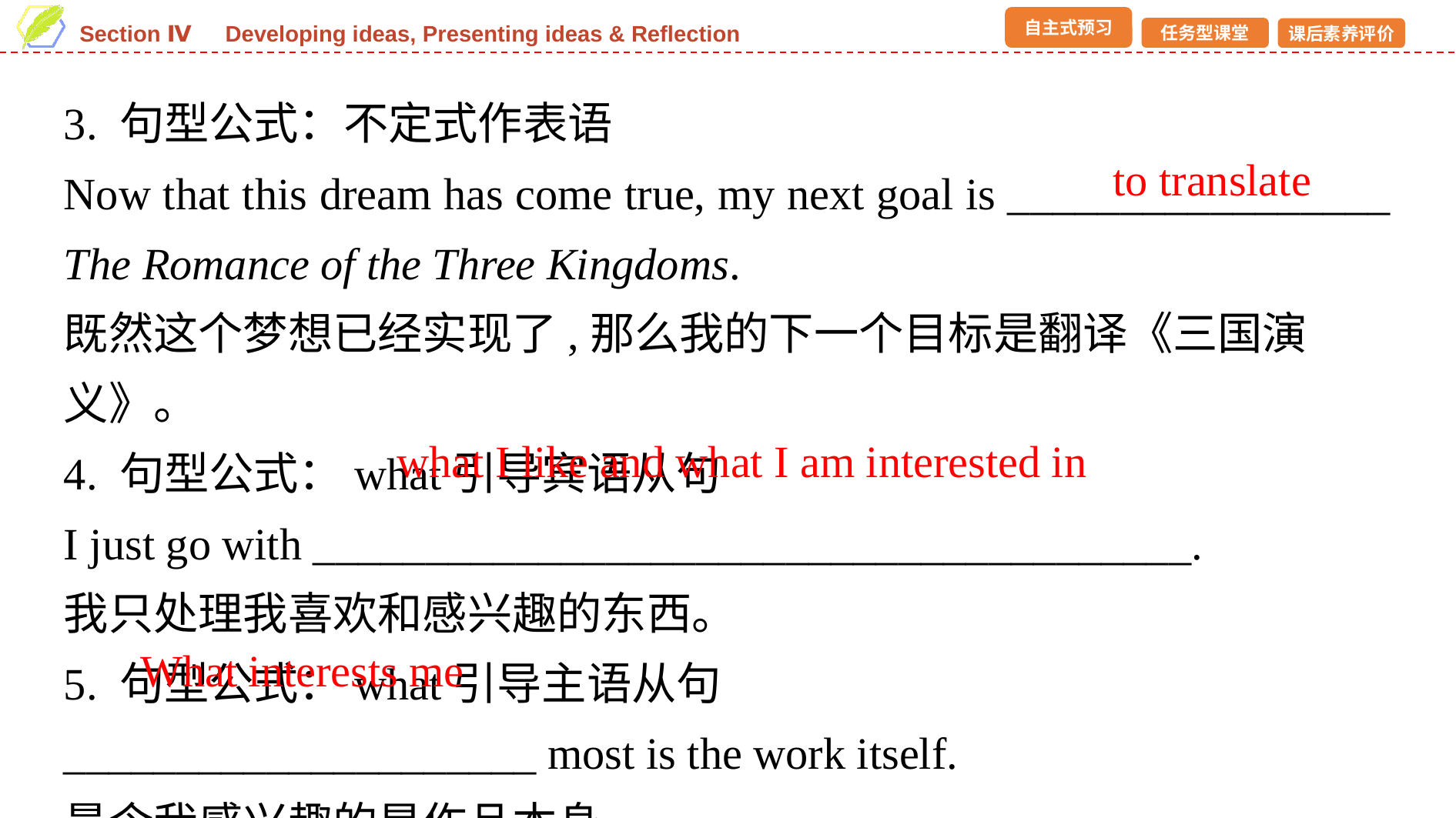

3. 句型公式：不定式作表语
Now that this dream has come true, my next goal is _________________ The Romance of the Three Kingdoms.
既然这个梦想已经实现了,那么我的下一个目标是翻译《三国演义》。
4. 句型公式：what引导宾语从句
I just go with _______________________________________.
我只处理我喜欢和感兴趣的东西。
5. 句型公式：what引导主语从句
_____________________ most is the work itself.
最令我感兴趣的是作品本身。
to translate
what I like and what I am interested in
What interests me